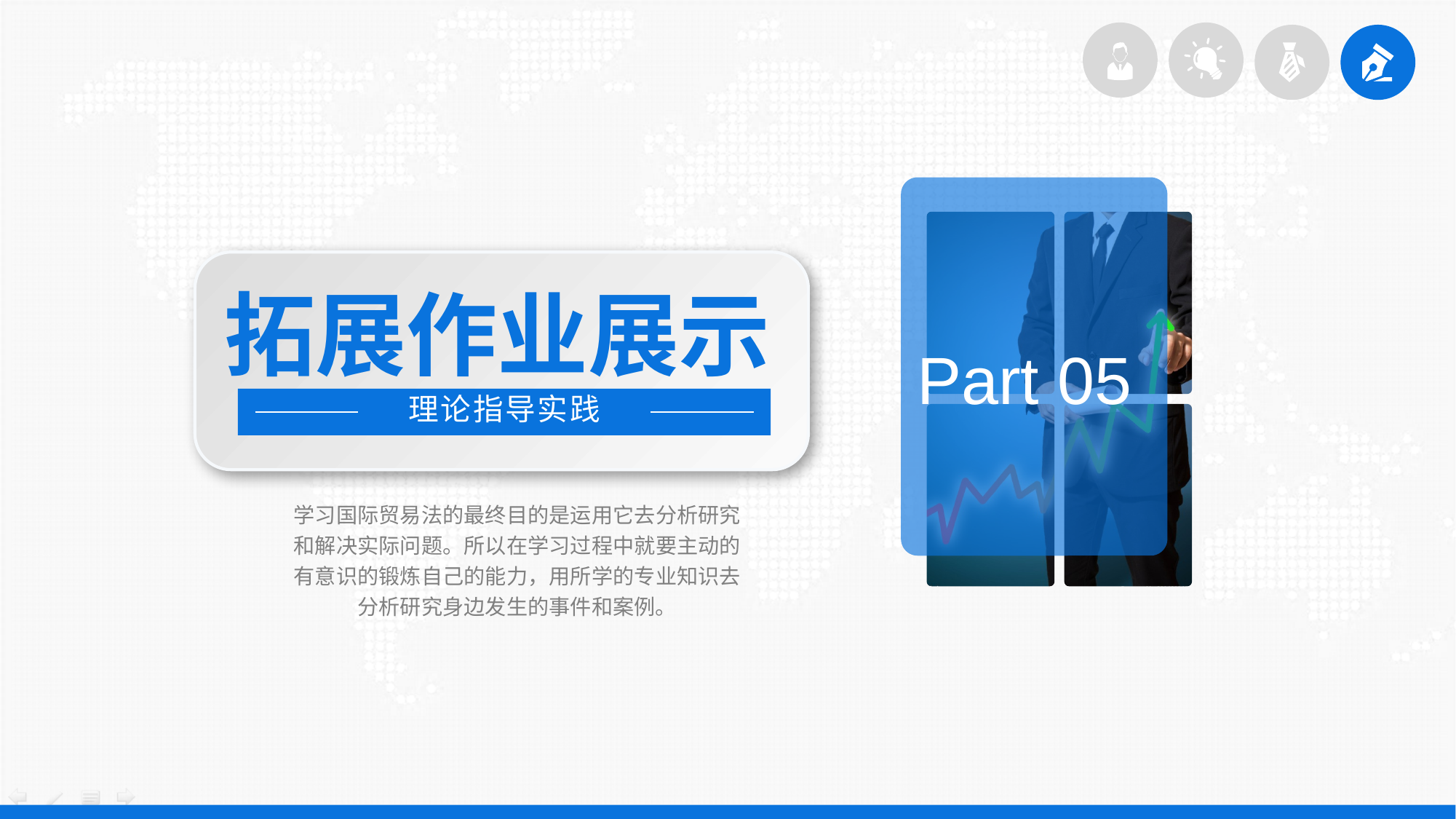

Part 05
    拓展作业展示

理论指导实践

学习国际贸易法的最终目的是运用它去分析研究和解决实际问题。所以在学习过程中就要主动的有意识的锻炼自己的能力，用所学的专业知识去分析研究身边发生的事件和案例。